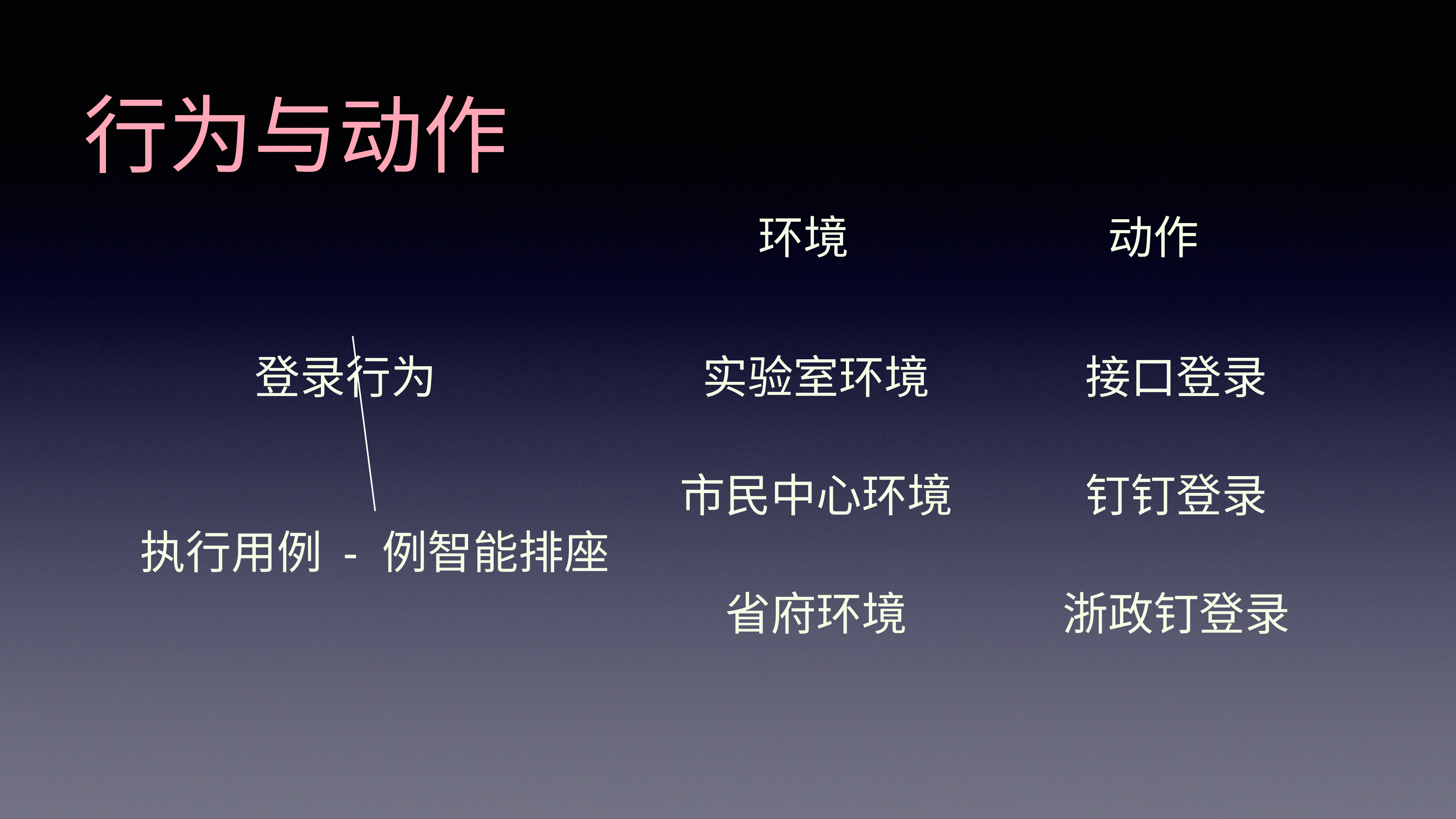

行为与动作
环境
动作
登录行为
实验室环境
接口登录
市民中心环境
钉钉登录
执行用例 - 例智能排座
省府环境
浙政钉登录